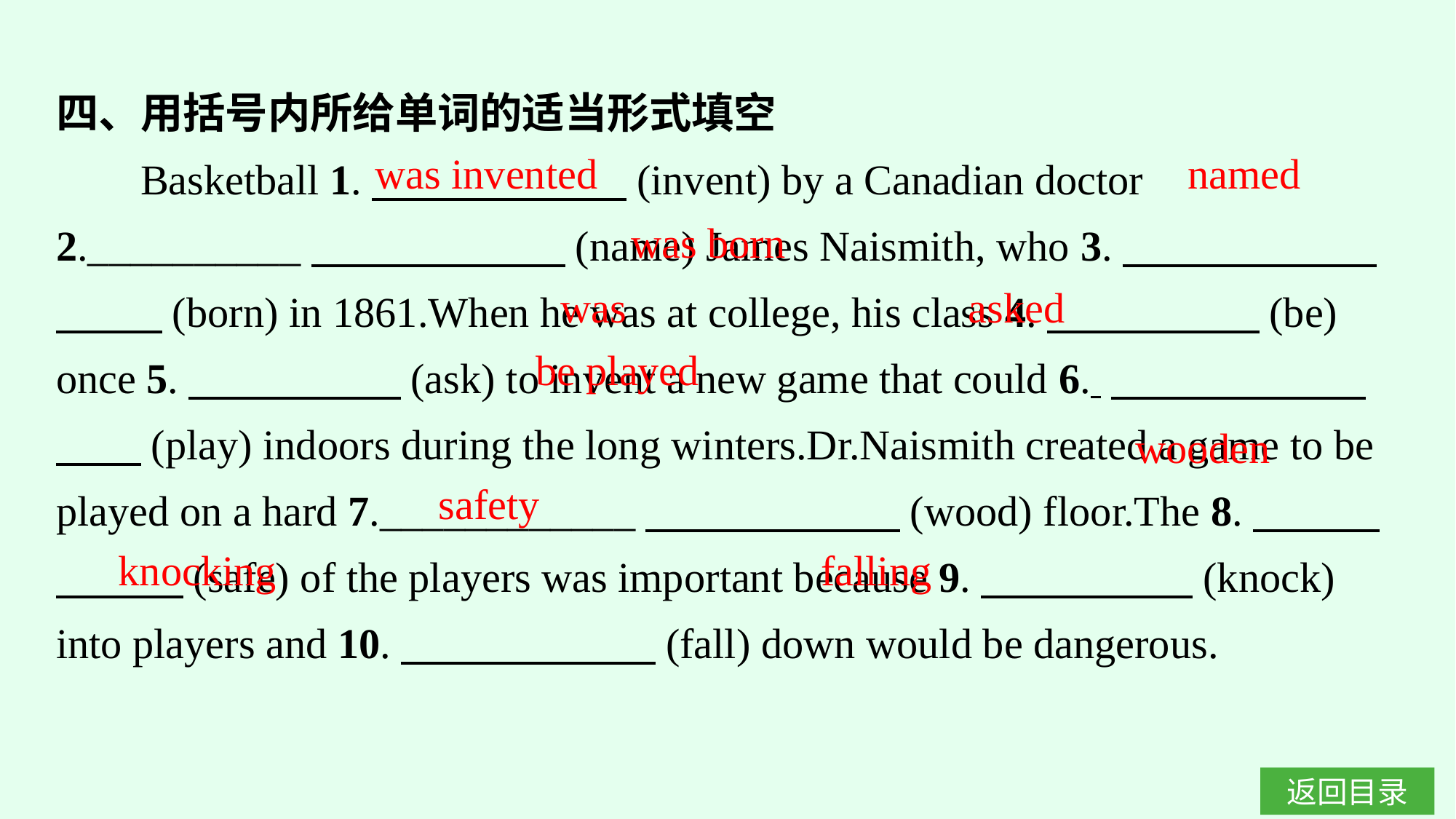

四、用括号内所给单词的适当形式填空
        Basketball 1.　　　　　　(invent) by a Canadian doctor 2.__________　　　　　　(name) James Naismith, who 3.　　　　　　　　 (born) in 1861.When he was at college, his class 4.　　　　　(be) once 5.　　　　　(ask) to invent a new game that could 6. 　　　　　　　　(play) indoors during the long winters.Dr.Naismith created a game to be played on a hard 7.____________　　　　　　(wood) floor.The 8.　　　　　　(safe) of the players was important because 9.　　　　　(knock) into players and 10.　　　　　　(fall) down would be dangerous.
was invented
named
was born
was
asked
be played
wooden
safety
knocking
falling